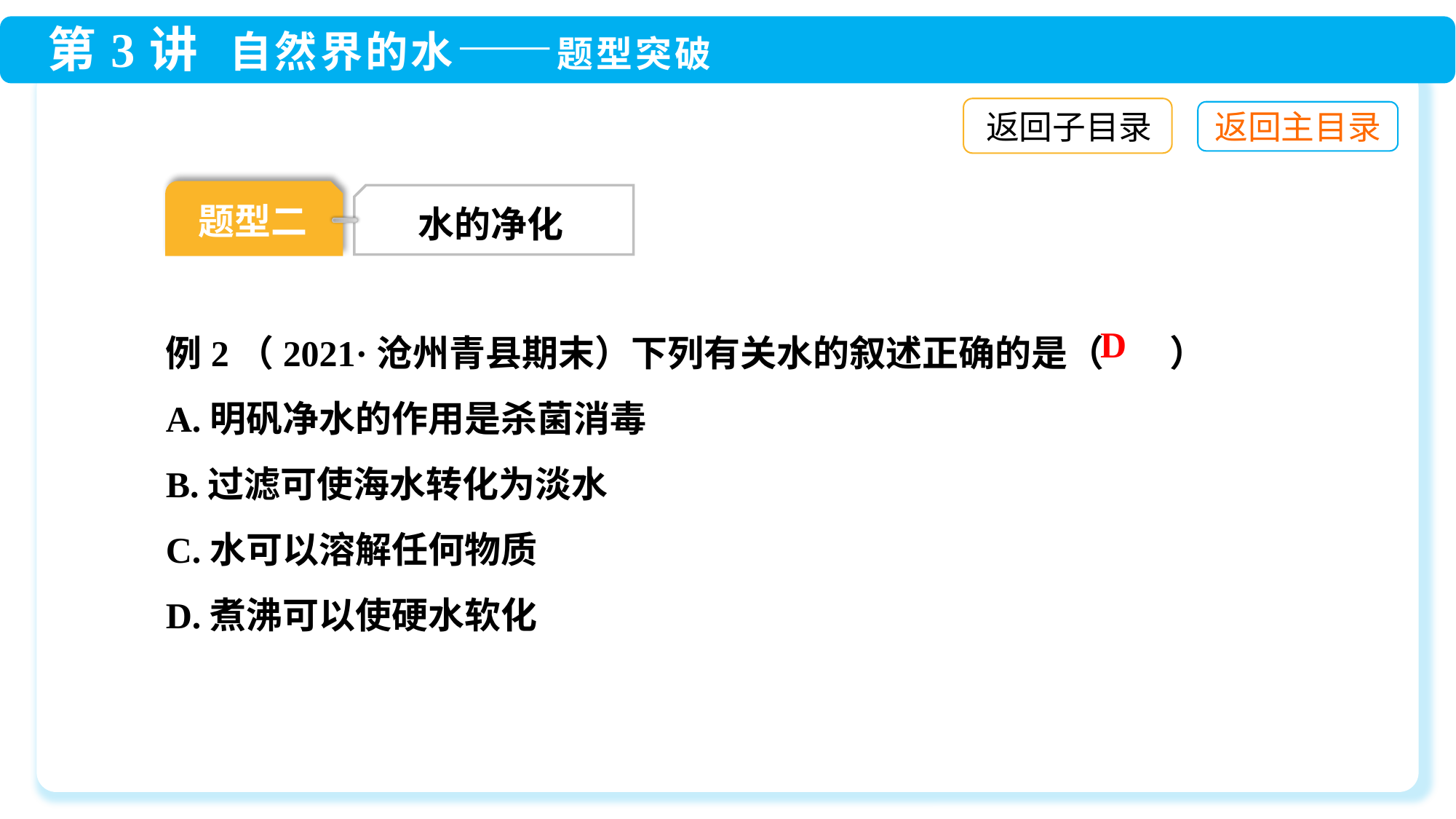

返回子目录
题型二
水的净化

例2（2021·沧州青县期末）下列有关水的叙述正确的是（        ）
A.明矾净水的作用是杀菌消毒
B.过滤可使海水转化为淡水
C.水可以溶解任何物质
D.煮沸可以使硬水软化
D